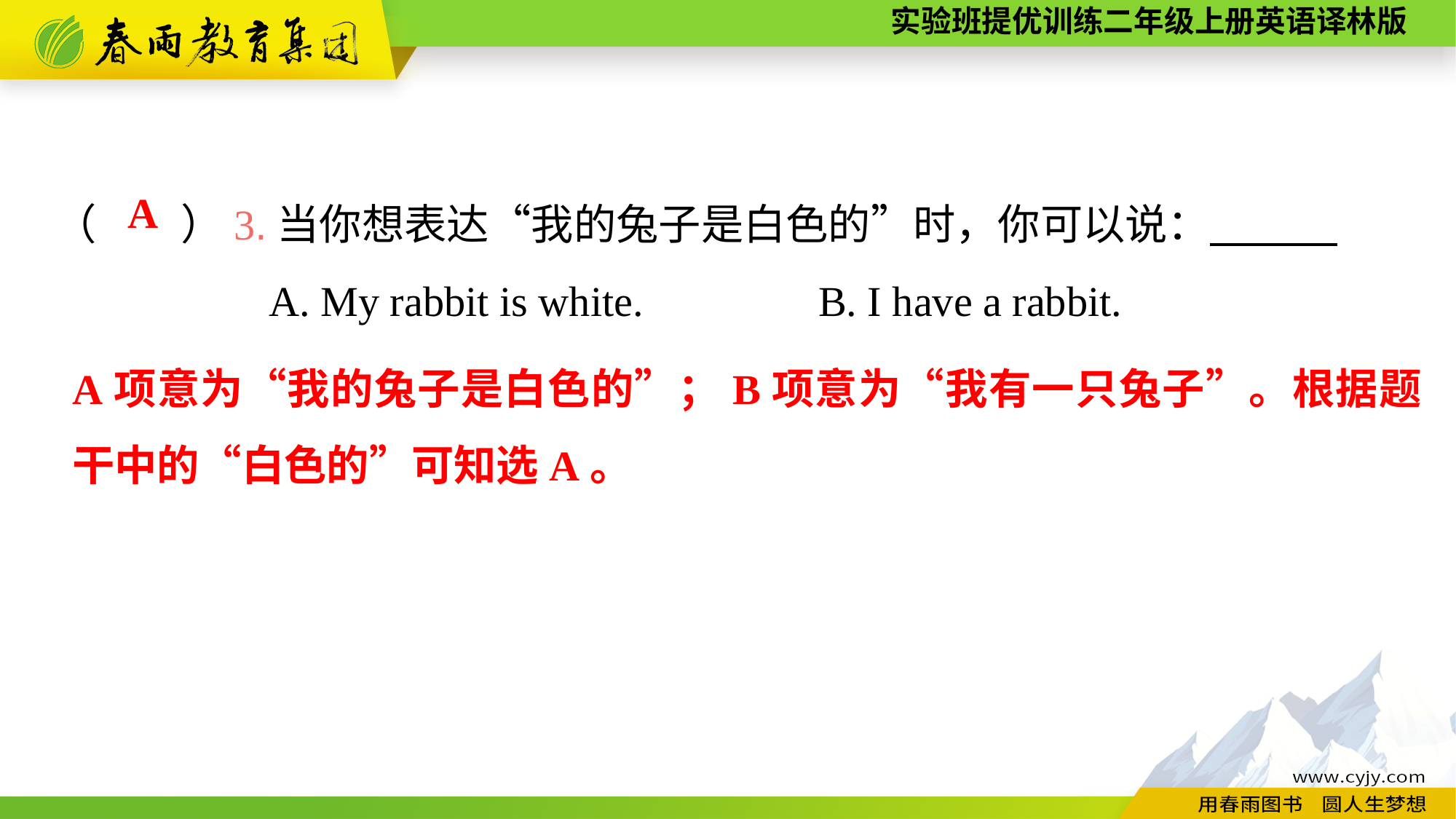

（　　）3.当你想表达“我的兔子是白色的”时，你可以说：
A. My rabbit is white.		B. I have a rabbit.
A
A项意为“我的兔子是白色的”；B项意为“我有一只兔子”。根据题干中的“白色的”可知选A。